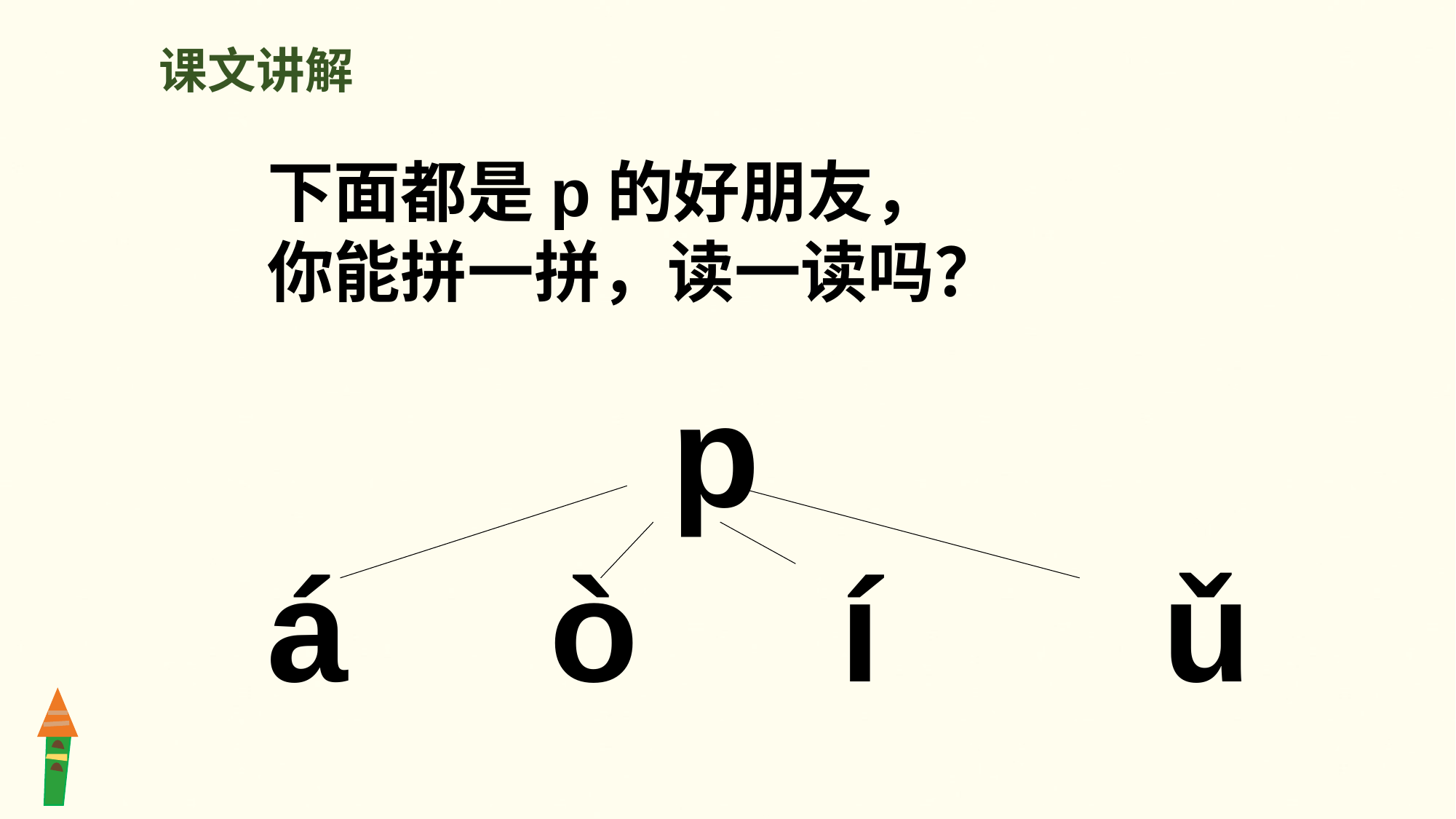

课文讲解
下面都是p的好朋友，
你能拼一拼，读一读吗？

          p
á     ò     í       ǔ